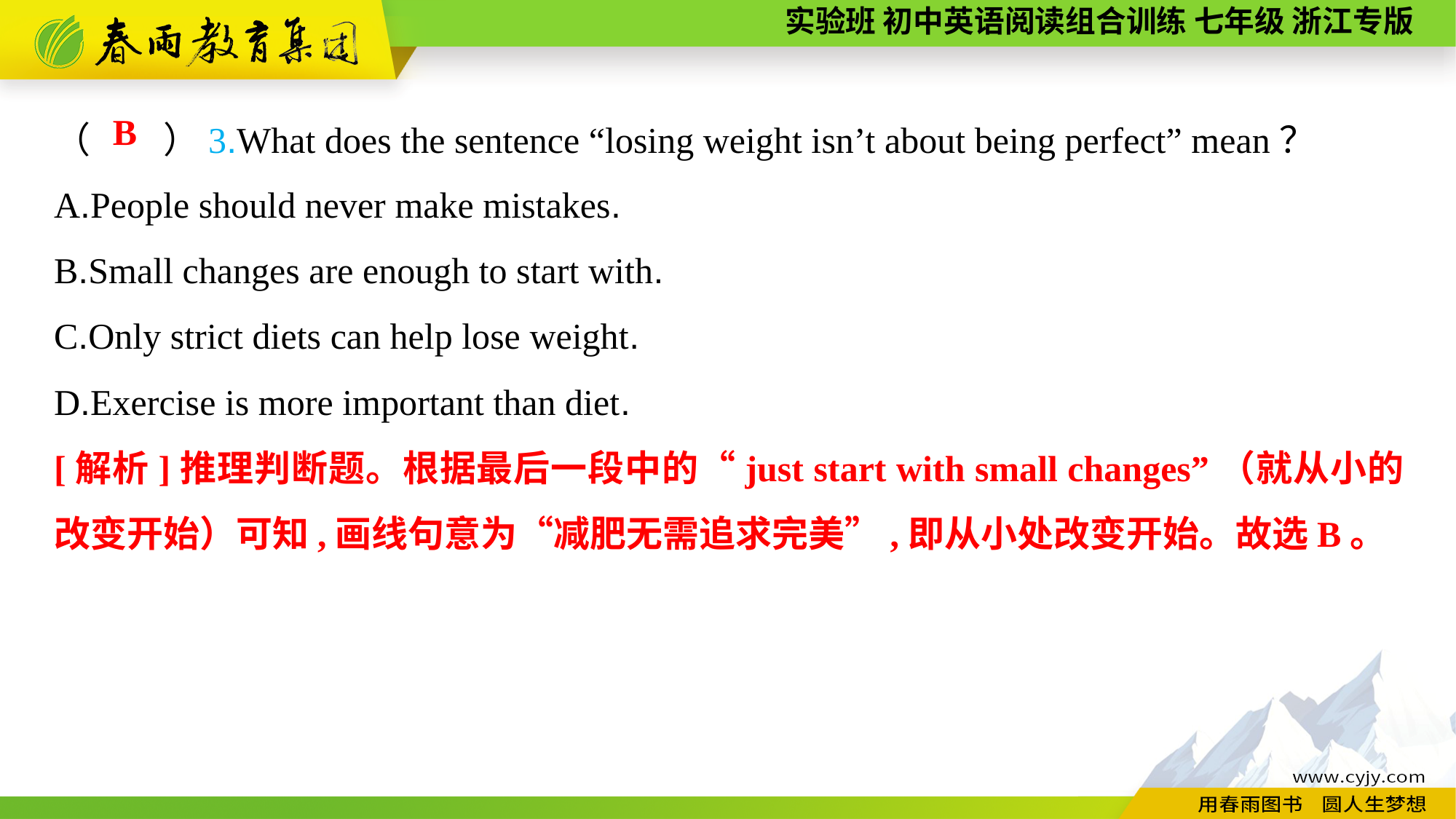

（　　）3.What does the sentence “losing weight isn’t about being perfect” mean？
A.People should never make mistakes.
B.Small changes are enough to start with.
C.Only strict diets can help lose weight.
D.Exercise is more important than diet.
B
[解析]推理判断题。根据最后一段中的“just start with small changes”（就从小的改变开始）可知,画线句意为“减肥无需追求完美”,即从小处改变开始。故选B。